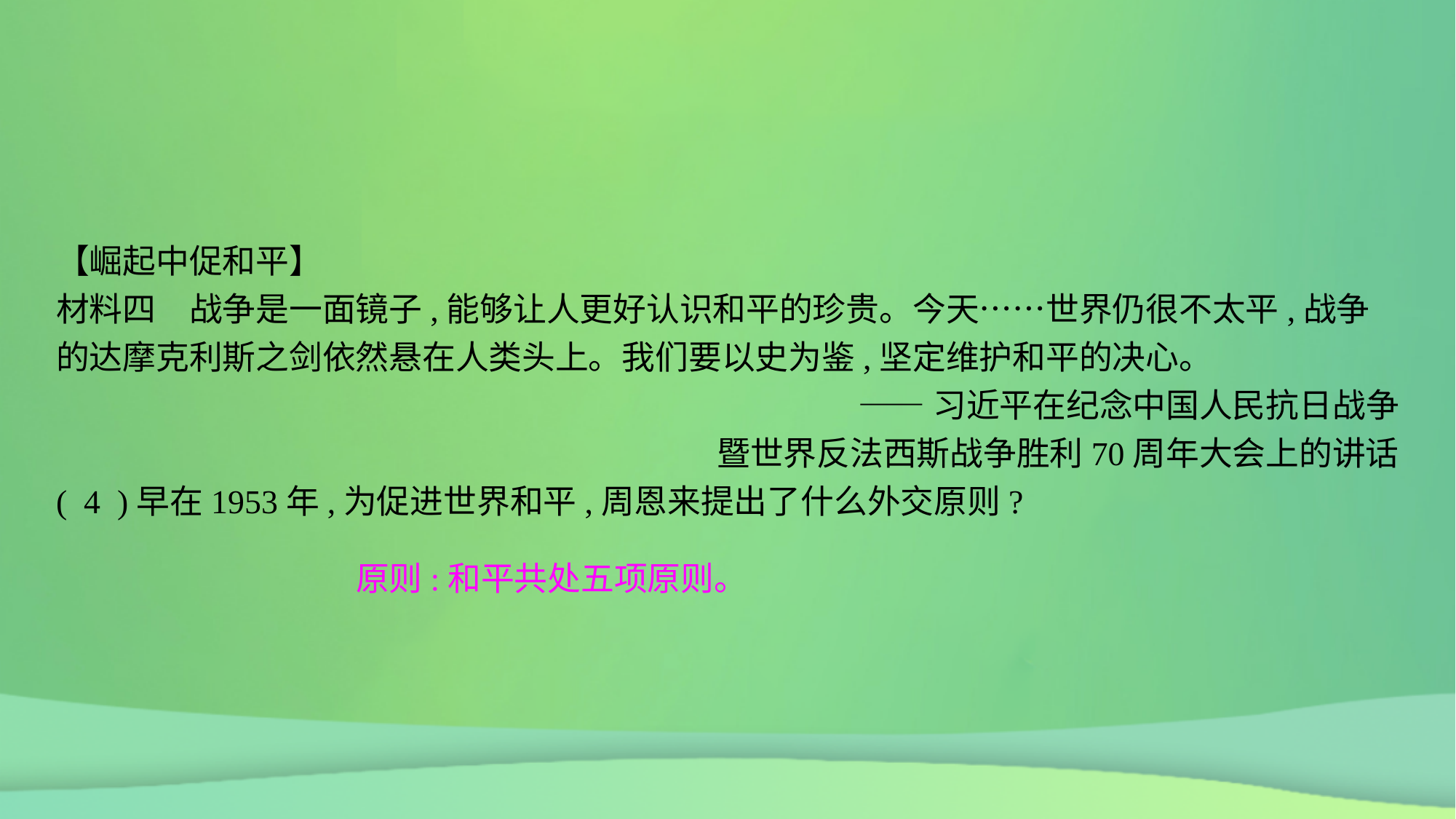

【崛起中促和平】
材料四　战争是一面镜子,能够让人更好认识和平的珍贵。今天……世界仍很不太平,战争的达摩克利斯之剑依然悬在人类头上。我们要以史为鉴,坚定维护和平的决心。
——习近平在纪念中国人民抗日战争
暨世界反法西斯战争胜利70周年大会上的讲话
(  4  )早在1953年,为促进世界和平,周恩来提出了什么外交原则?

原则:和平共处五项原则。